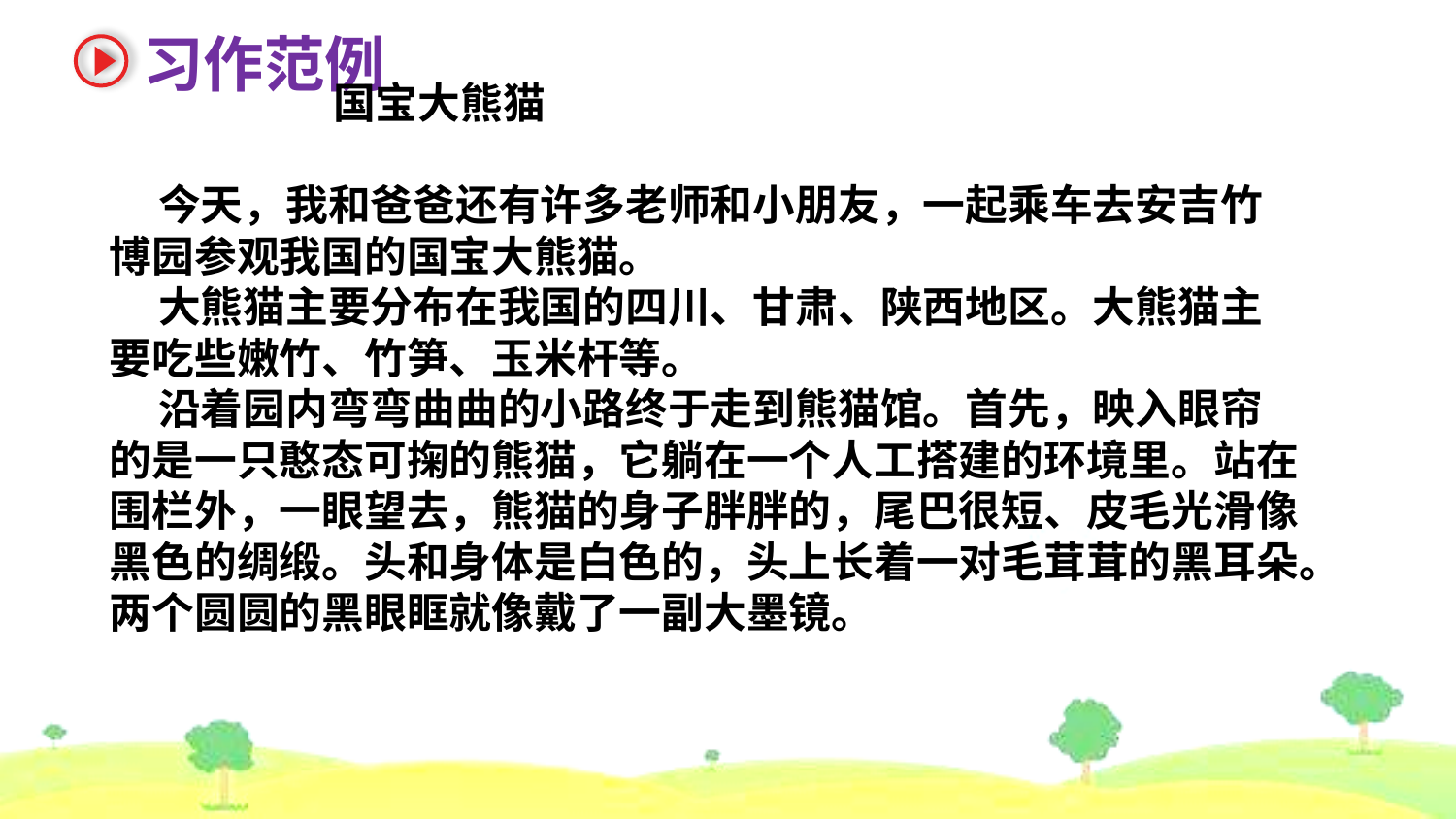

习作范例

                      国宝大熊猫

    今天，我和爸爸还有许多老师和小朋友，一起乘车去安吉竹博园参观我国的国宝大熊猫。
    大熊猫主要分布在我国的四川、甘肃、陕西地区。大熊猫主要吃些嫩竹、竹笋、玉米杆等。
    沿着园内弯弯曲曲的小路终于走到熊猫馆。首先，映入眼帘的是一只憨态可掬的熊猫，它躺在一个人工搭建的环境里。站在围栏外，一眼望去，熊猫的身子胖胖的，尾巴很短、皮毛光滑像黑色的绸缎。头和身体是白色的，头上长着一对毛茸茸的黑耳朵。两个圆圆的黑眼眶就像戴了一副大墨镜。